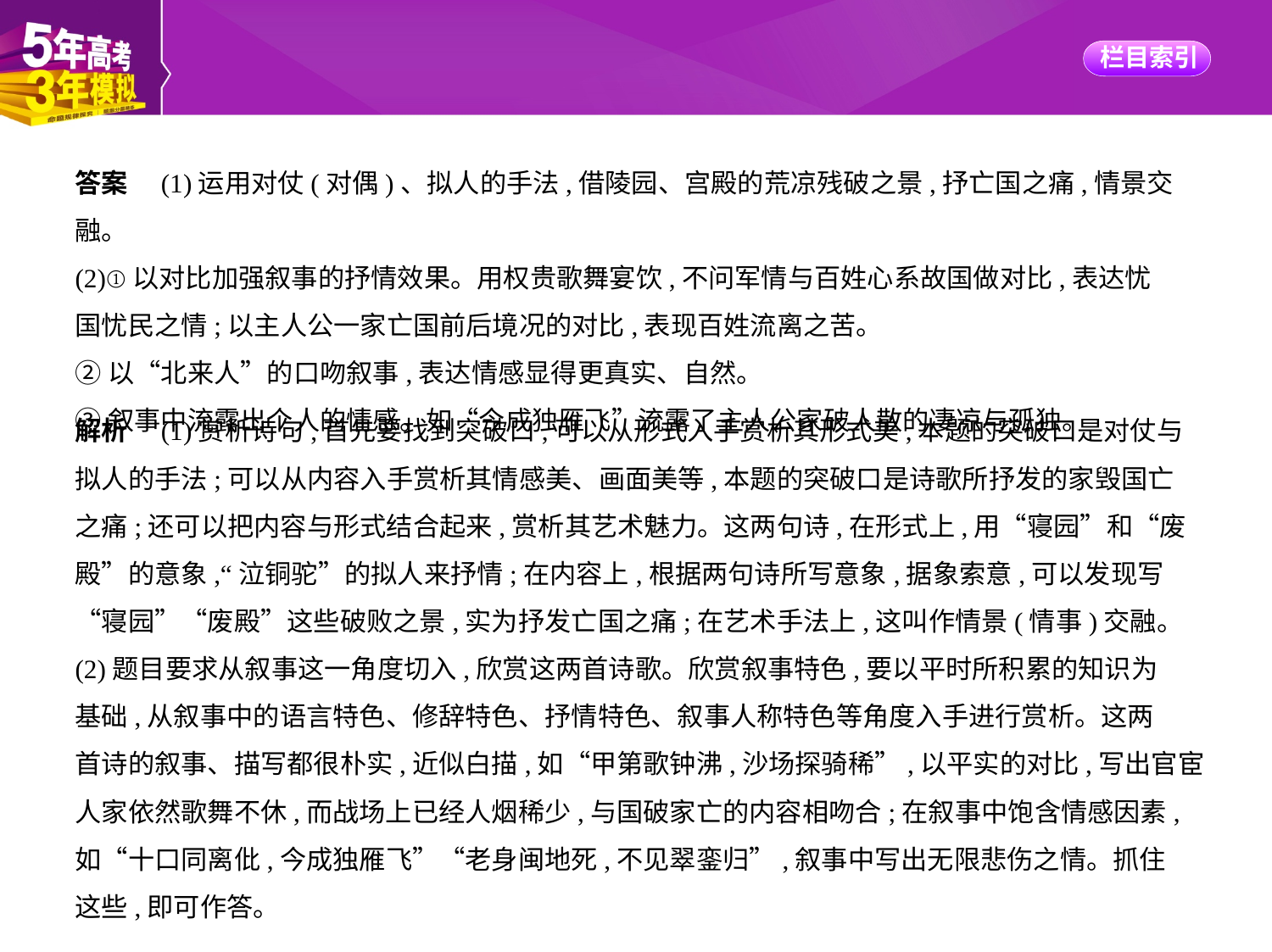

答案　(1)运用对仗(对偶)、拟人的手法,借陵园、宫殿的荒凉残破之景,抒亡国之痛,情景交融。
(2)①以对比加强叙事的抒情效果。用权贵歌舞宴饮,不问军情与百姓心系故国做对比,表达忧
国忧民之情;以主人公一家亡国前后境况的对比,表现百姓流离之苦。
②以“北来人”的口吻叙事,表达情感显得更真实、自然。
③叙事中流露出个人的情感。如“今成独雁飞”流露了主人公家破人散的凄凉与孤独。
解析　(1)赏析诗句,首先要找到突破口,可以从形式入手赏析其形式美,本题的突破口是对仗与
拟人的手法;可以从内容入手赏析其情感美、画面美等,本题的突破口是诗歌所抒发的家毁国亡
之痛;还可以把内容与形式结合起来,赏析其艺术魅力。这两句诗,在形式上,用“寝园”和“废
殿”的意象,“泣铜驼”的拟人来抒情;在内容上,根据两句诗所写意象,据象索意,可以发现写
“寝园”“废殿”这些破败之景,实为抒发亡国之痛;在艺术手法上,这叫作情景(情事)交融。
(2)题目要求从叙事这一角度切入,欣赏这两首诗歌。欣赏叙事特色,要以平时所积累的知识为
基础,从叙事中的语言特色、修辞特色、抒情特色、叙事人称特色等角度入手进行赏析。这两
首诗的叙事、描写都很朴实,近似白描,如“甲第歌钟沸,沙场探骑稀”,以平实的对比,写出官宦
人家依然歌舞不休,而战场上已经人烟稀少,与国破家亡的内容相吻合;在叙事中饱含情感因素,
如“十口同离仳,今成独雁飞”“老身闽地死,不见翠銮归”,叙事中写出无限悲伤之情。抓住
这些,即可作答。